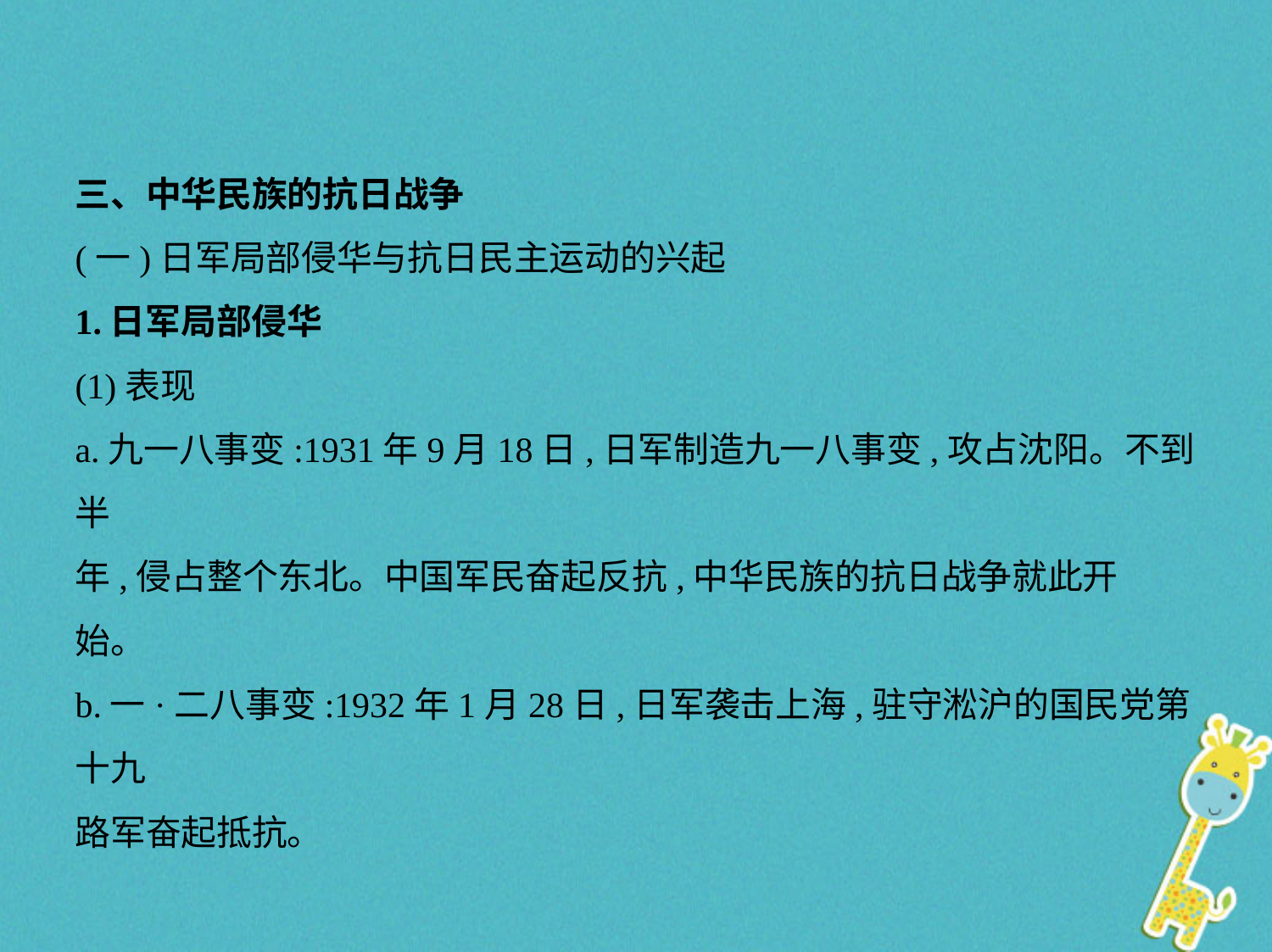

三、中华民族的抗日战争
(一)日军局部侵华与抗日民主运动的兴起
1.日军局部侵华
(1)表现
a.九一八事变:1931年9月18日,日军制造九一八事变,攻占沈阳。不到半
年,侵占整个东北。中国军民奋起反抗,中华民族的抗日战争就此开
始。
b.一·二八事变:1932年1月28日,日军袭击上海,驻守淞沪的国民党第十九
路军奋起抵抗。